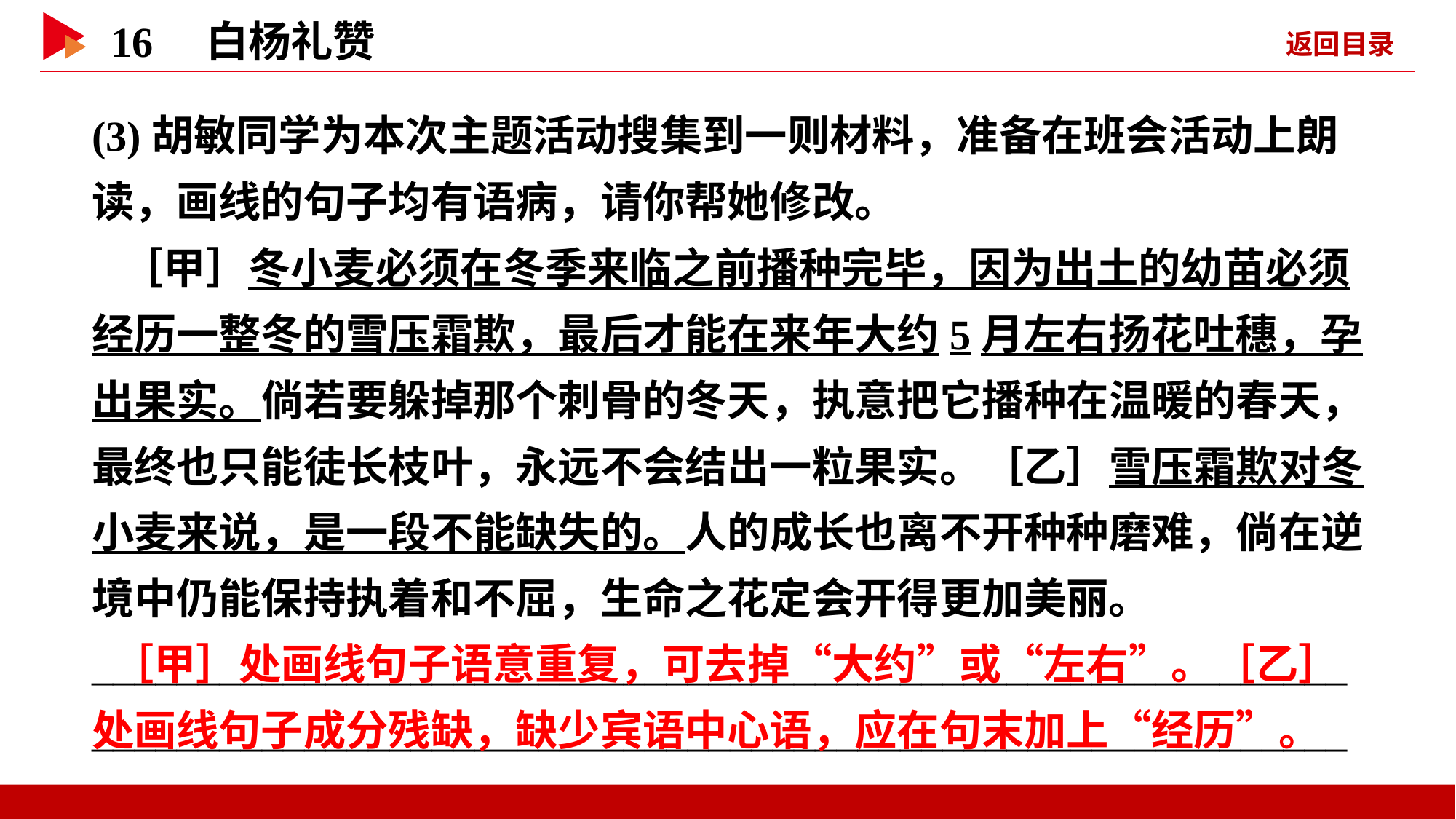

(3)胡敏同学为本次主题活动搜集到一则材料，准备在班会活动上朗读，画线的句子均有语病，请你帮她修改。
  ［甲］冬小麦必须在冬季来临之前播种完毕，因为出土的幼苗必须经历一整冬的雪压霜欺，最后才能在来年大约5月左右扬花吐穗，孕出果实。倘若要躲掉那个刺骨的冬天，执意把它播种在温暖的春天，最终也只能徒长枝叶，永远不会结出一粒果实。［乙］雪压霜欺对冬小麦来说，是一段不能缺失的。人的成长也离不开种种磨难，倘在逆境中仍能保持执着和不屈，生命之花定会开得更加美丽。
______________________________________________________________________________________________________________________
 ［甲］处画线句子语意重复，可去掉“大约”或“左右”。［乙］处画线句子成分残缺，缺少宾语中心语，应在句末加上“经历”。